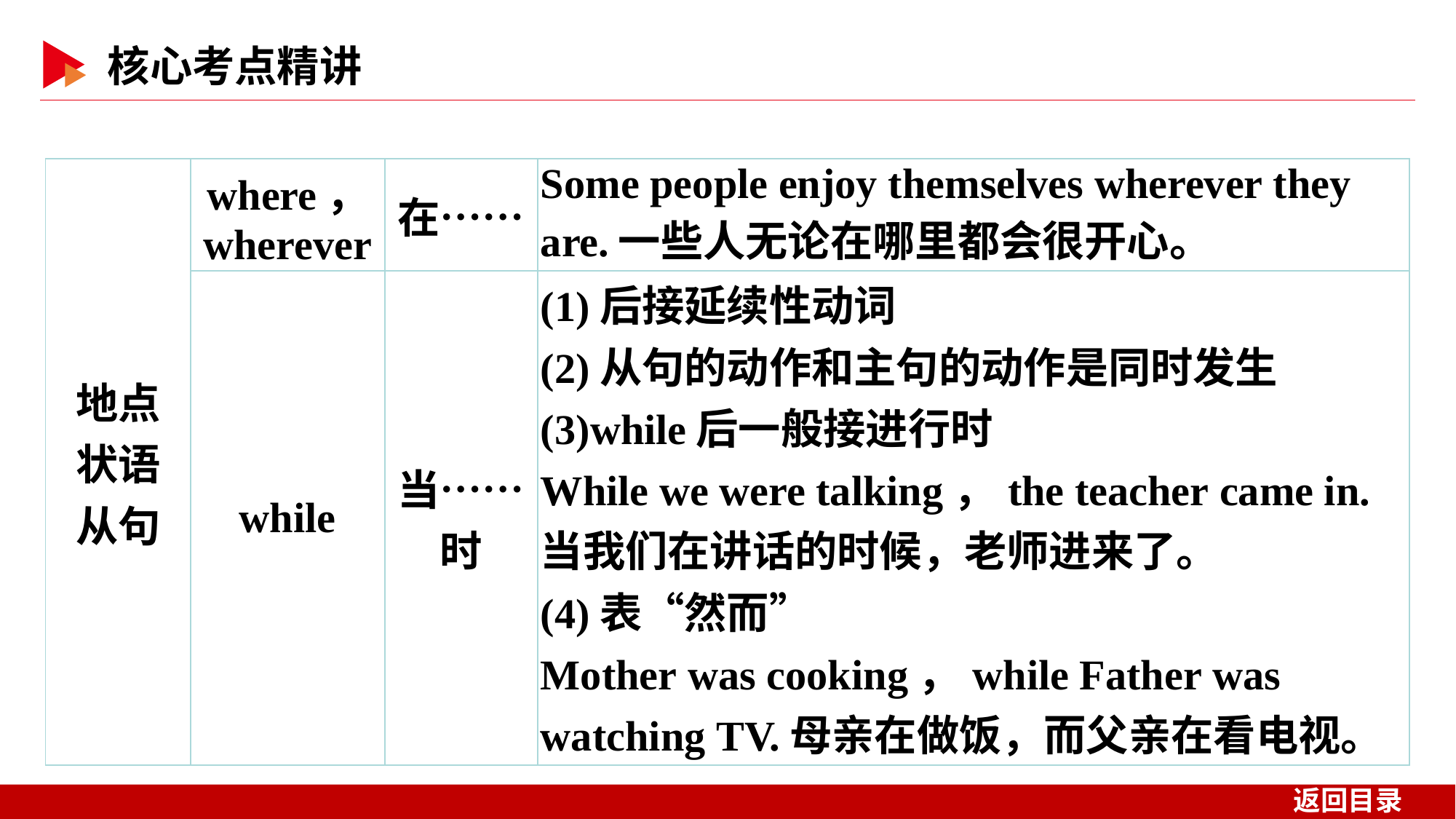

| 地点 状语 从句 | where， wherever | 在…… | Some people enjoy themselves wherever they are.一些人无论在哪里都会很开心。 |
| --- | --- | --- | --- |
|  | while | 当……时 | (1)后接延续性动词 (2)从句的动作和主句的动作是同时发生 (3)while后一般接进行时 While we were talking，the teacher came in.当我们在讲话的时候，老师进来了。 (4)表“然而” Mother was cooking，while Father was watching TV.母亲在做饭，而父亲在看电视。 |